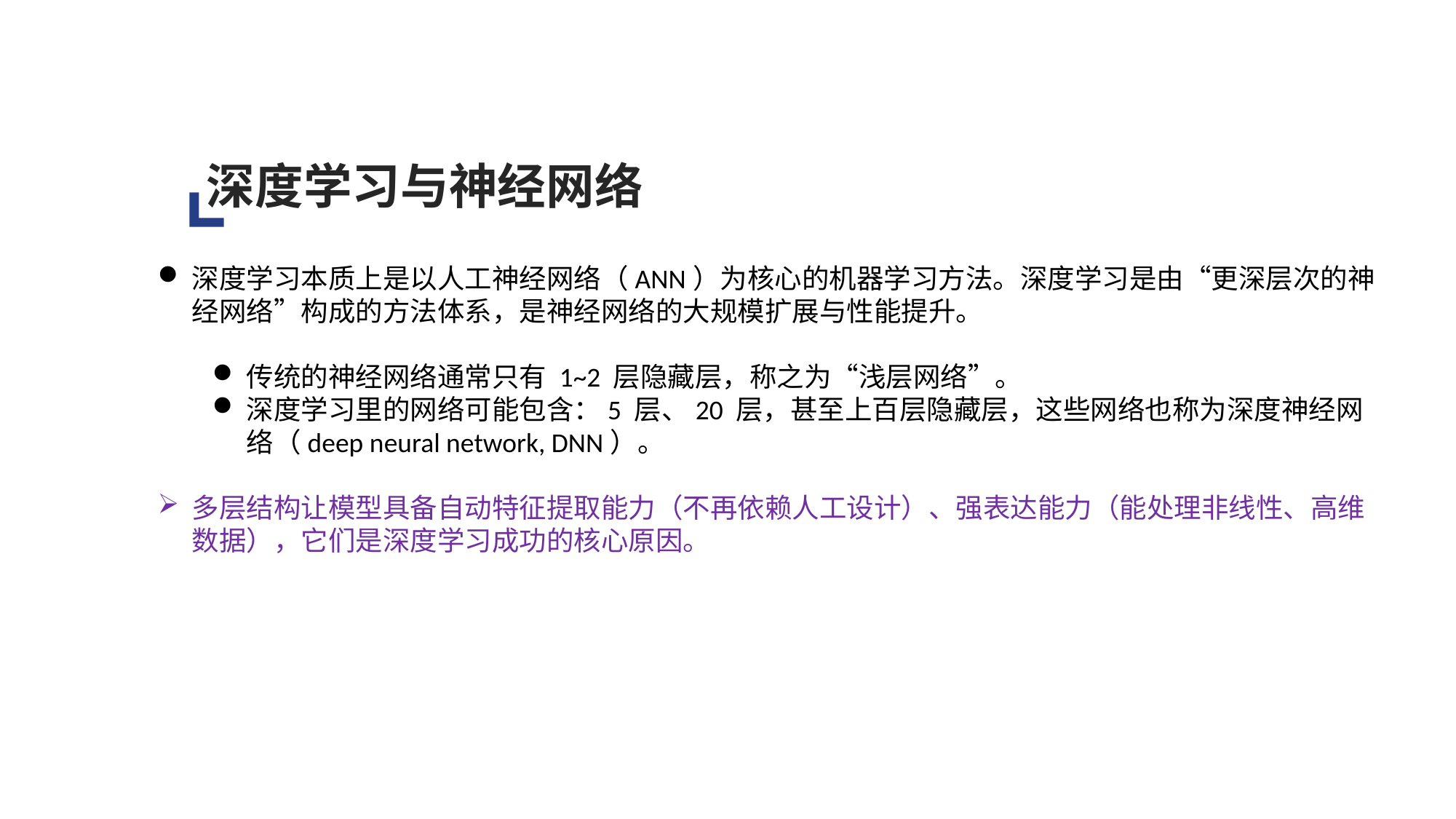

深度学习与神经网络

深度学习本质上是以人工神经网络（ANN）为核心的机器学习方法。深度学习是由“更深层次的神经网络”构成的方法体系，是神经网络的大规模扩展与性能提升。

传统的神经网络通常只有 1~2 层隐藏层，称之为“浅层网络”。
深度学习里的网络可能包含：5 层、20 层，甚至上百层隐藏层，这些网络也称为深度神经网络（deep neural network, DNN）。

多层结构让模型具备自动特征提取能力（不再依赖人工设计）、强表达能力（能处理非线性、高维数据），它们是深度学习成功的核心原因。